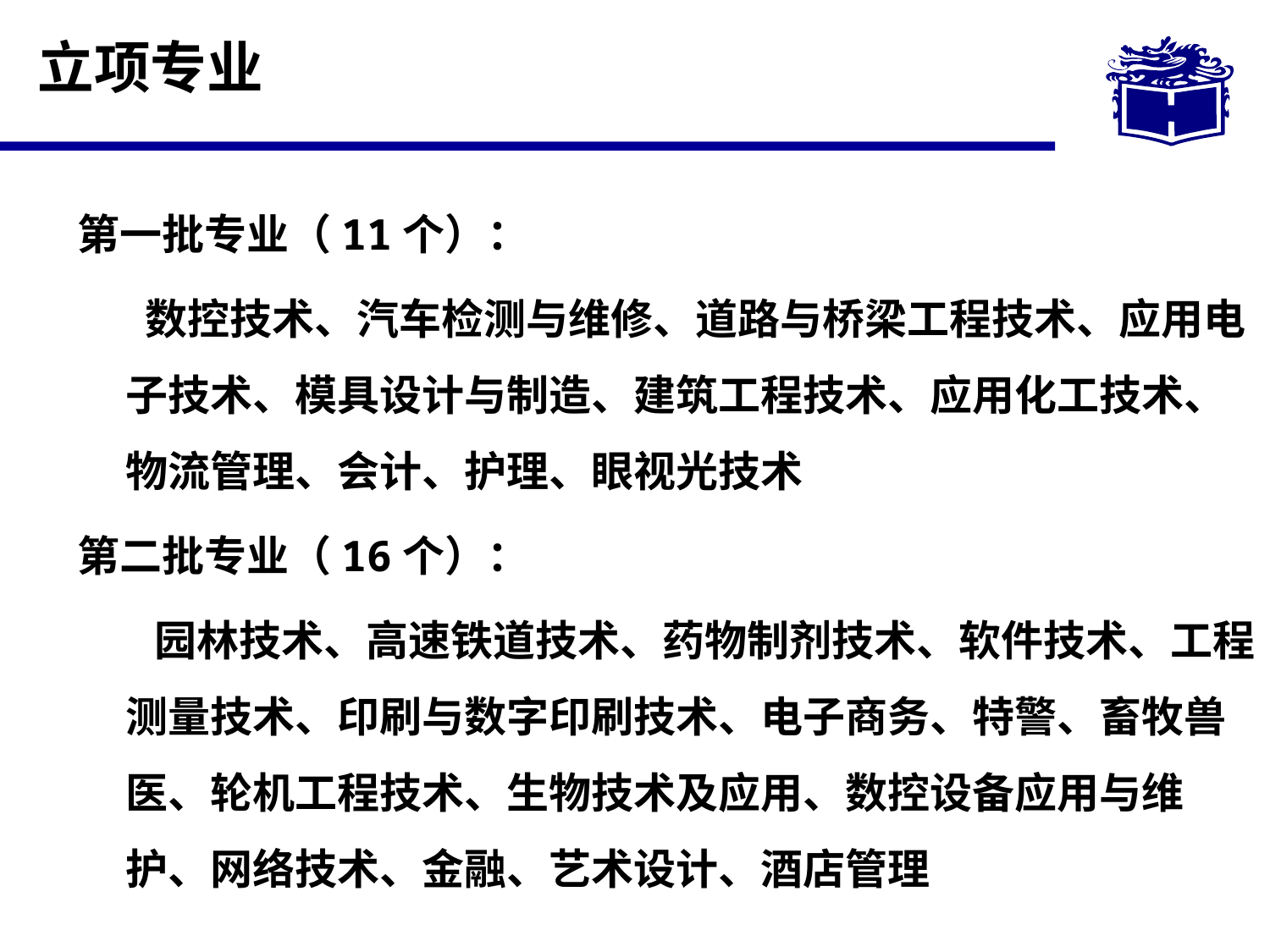

# 立项专业
第一批专业（11个）：
      数控技术、汽车检测与维修、道路与桥梁工程技术、应用电子技术、模具设计与制造、建筑工程技术、应用化工技术、物流管理、会计、护理、眼视光技术
第二批专业（16个）：
       园林技术、高速铁道技术、药物制剂技术、软件技术、工程测量技术、印刷与数字印刷技术、电子商务、特警、畜牧兽医、轮机工程技术、生物技术及应用、数控设备应用与维护、网络技术、金融、艺术设计、酒店管理